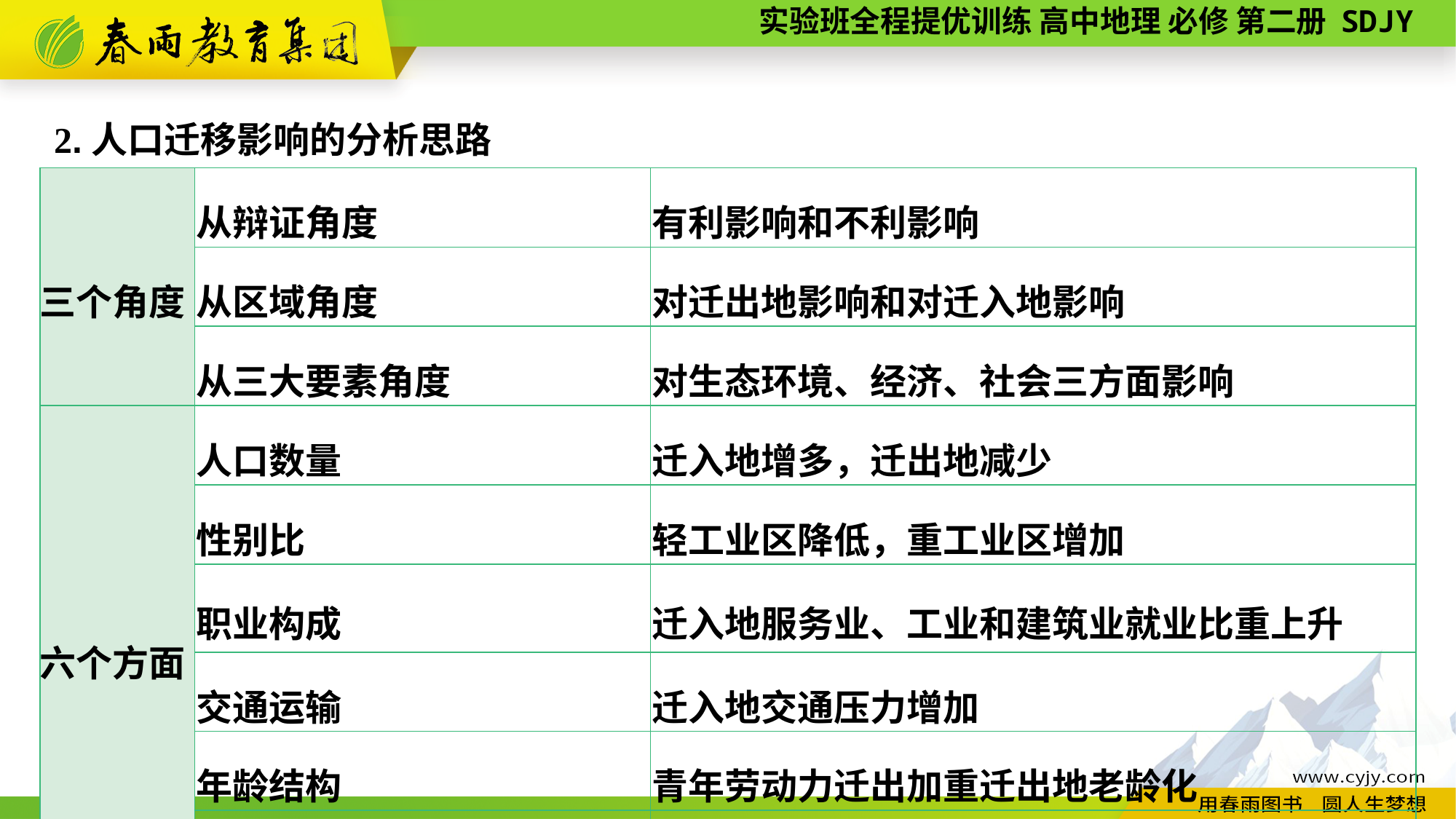

2.人口迁移影响的分析思路
| 三个角度 | 从辩证角度 | 有利影响和不利影响 |
| --- | --- | --- |
|  | 从区域角度 | 对迁出地影响和对迁入地影响 |
|  | 从三大要素角度 | 对生态环境、经济、社会三方面影响 |
| 六个方面 | 人口数量 | 迁入地增多，迁出地减少 |
|  | 性别比 | 轻工业区降低，重工业区增加 |
|  | 职业构成 | 迁入地服务业、工业和建筑业就业比重上升 |
|  | 交通运输 | 迁入地交通压力增加 |
|  | 年龄结构 | 青年劳动力迁出加重迁出地老龄化 |
|  | 经济、文化发展 | 推动社会经济发展，促进文化交流 |